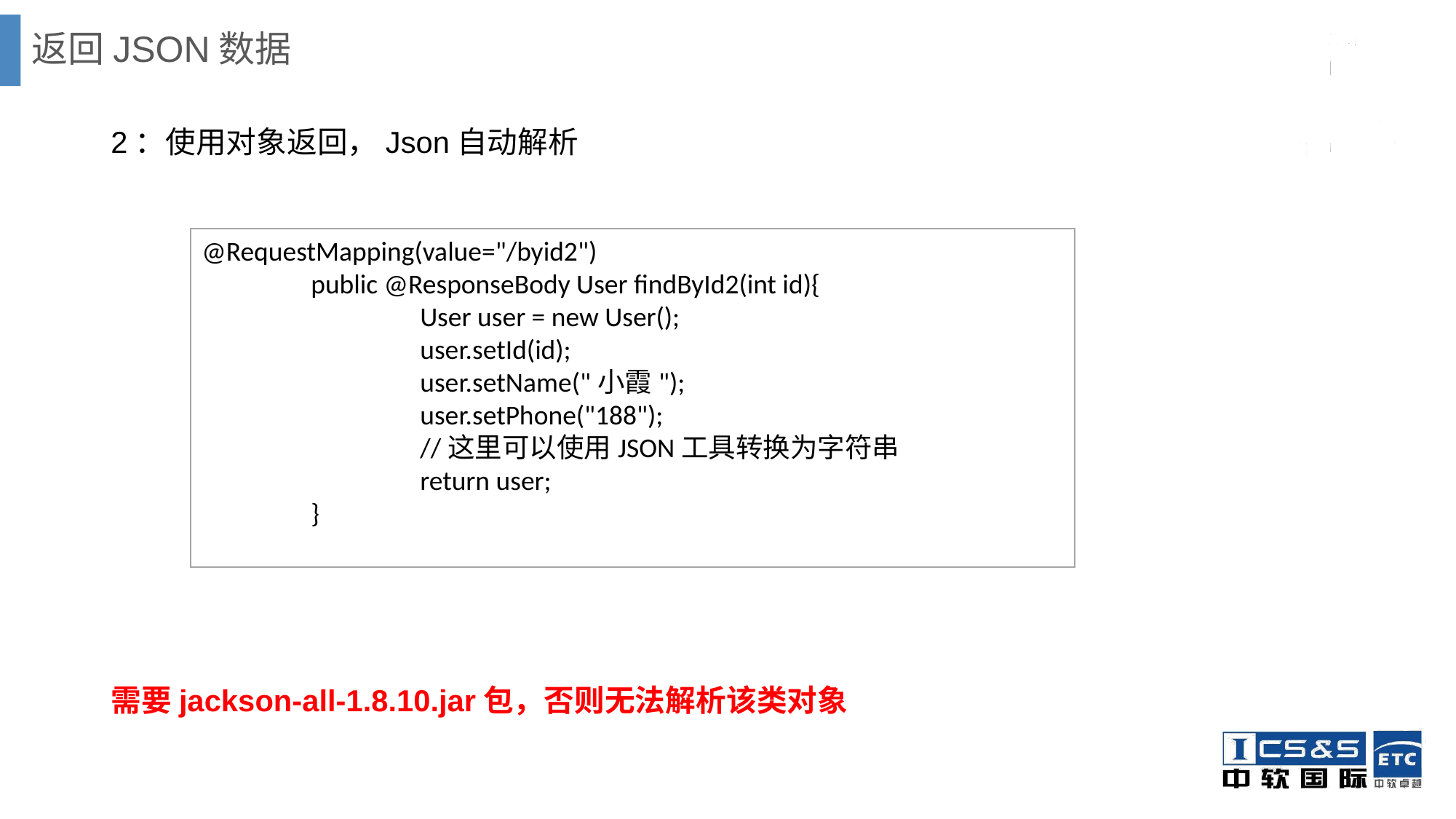

# 返回JSON数据
2：使用对象返回，Json自动解析

需要jackson-all-1.8.10.jar包，否则无法解析该类对象

@RequestMapping(value="/byid2")
	public @ResponseBody User findById2(int id){
		User user = new User();
		user.setId(id);
		user.setName("小霞");
		user.setPhone("188");
		//这里可以使用JSON工具转换为字符串
		return user;
	}